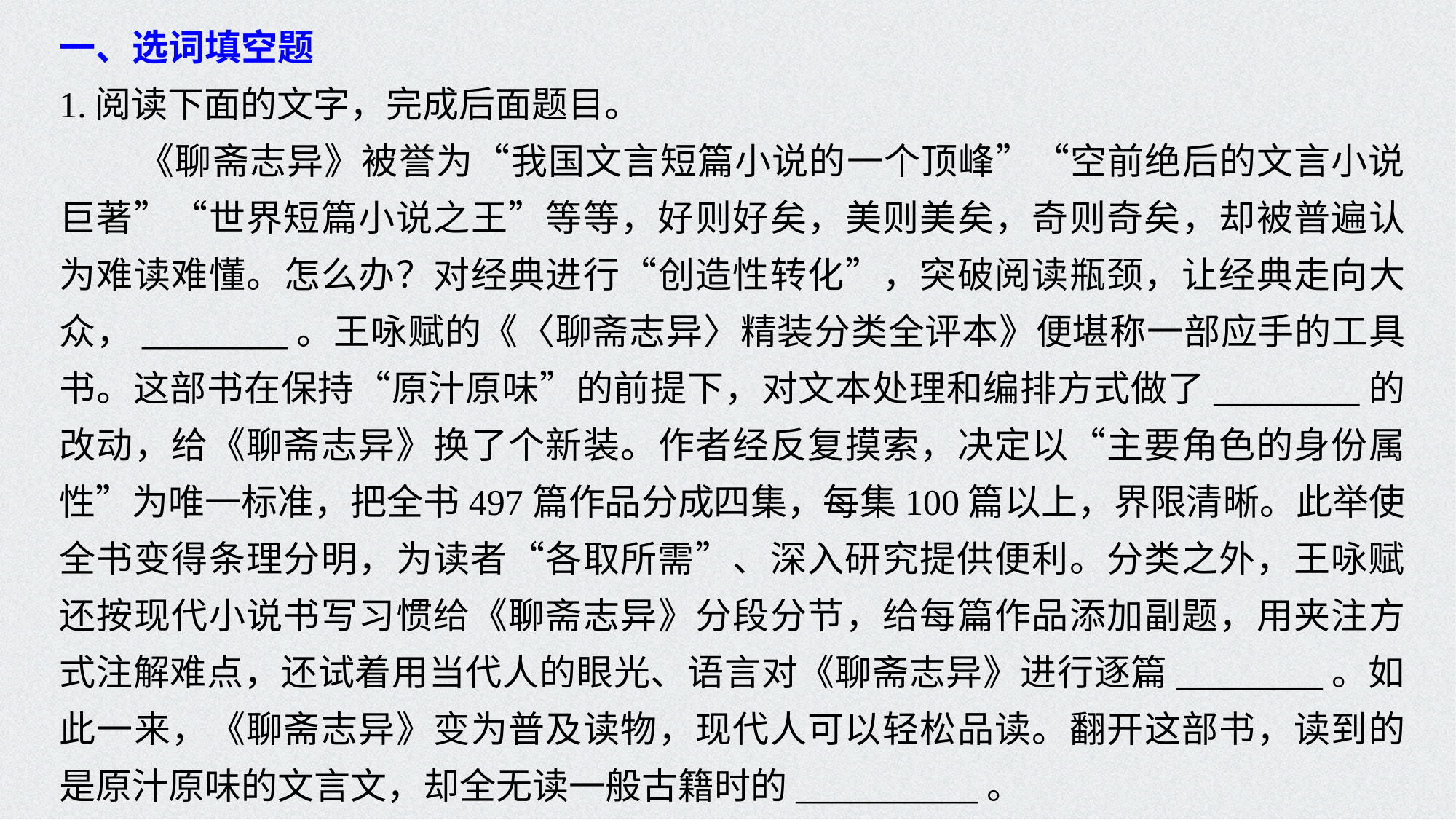

一、选词填空题
1.阅读下面的文字，完成后面题目。
《聊斋志异》被誉为“我国文言短篇小说的一个顶峰”“空前绝后的文言小说巨著”“世界短篇小说之王”等等，好则好矣，美则美矣，奇则奇矣，却被普遍认为难读难懂。怎么办？对经典进行“创造性转化”，突破阅读瓶颈，让经典走向大众，________。王咏赋的《〈聊斋志异〉精装分类全评本》便堪称一部应手的工具书。这部书在保持“原汁原味”的前提下，对文本处理和编排方式做了________的改动，给《聊斋志异》换了个新装。作者经反复摸索，决定以“主要角色的身份属性”为唯一标准，把全书497篇作品分成四集，每集100篇以上，界限清晰。此举使全书变得条理分明，为读者“各取所需”、深入研究提供便利。分类之外，王咏赋还按现代小说书写习惯给《聊斋志异》分段分节，给每篇作品添加副题，用夹注方式注解难点，还试着用当代人的眼光、语言对《聊斋志异》进行逐篇________。如此一来，《聊斋志异》变为普及读物，现代人可以轻松品读。翻开这部书，读到的是原汁原味的文言文，却全无读一般古籍时的__________。